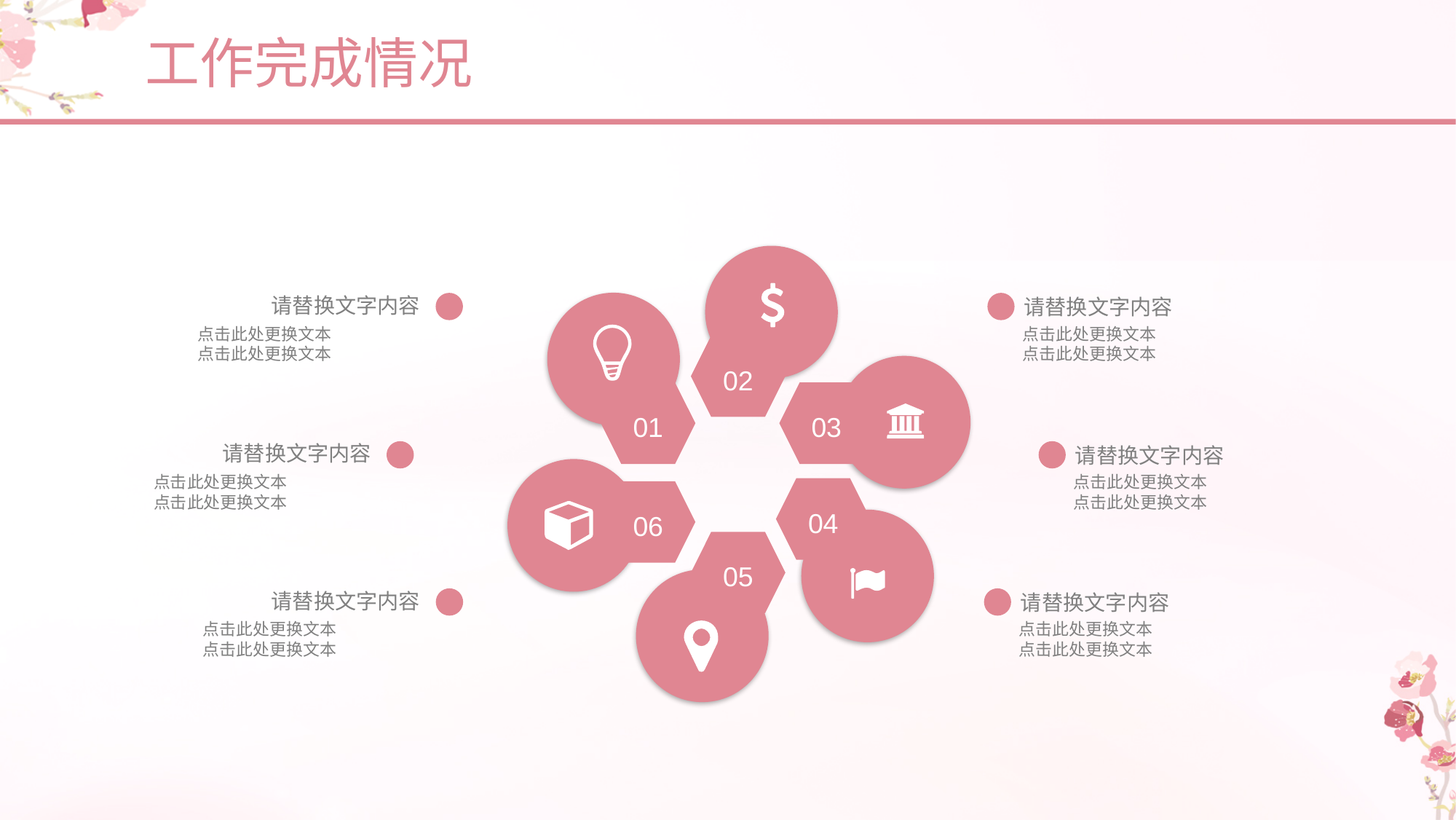

工作完成情况

02

01
03

04
06

05

请替换文字内容
请替换文字内容

点击此处更换文本
点击此处更换文本
点击此处更换文本
点击此处更换文本
请替换文字内容
请替换文字内容

点击此处更换文本
点击此处更换文本
点击此处更换文本
点击此处更换文本
请替换文字内容
请替换文字内容

点击此处更换文本
点击此处更换文本
点击此处更换文本
点击此处更换文本